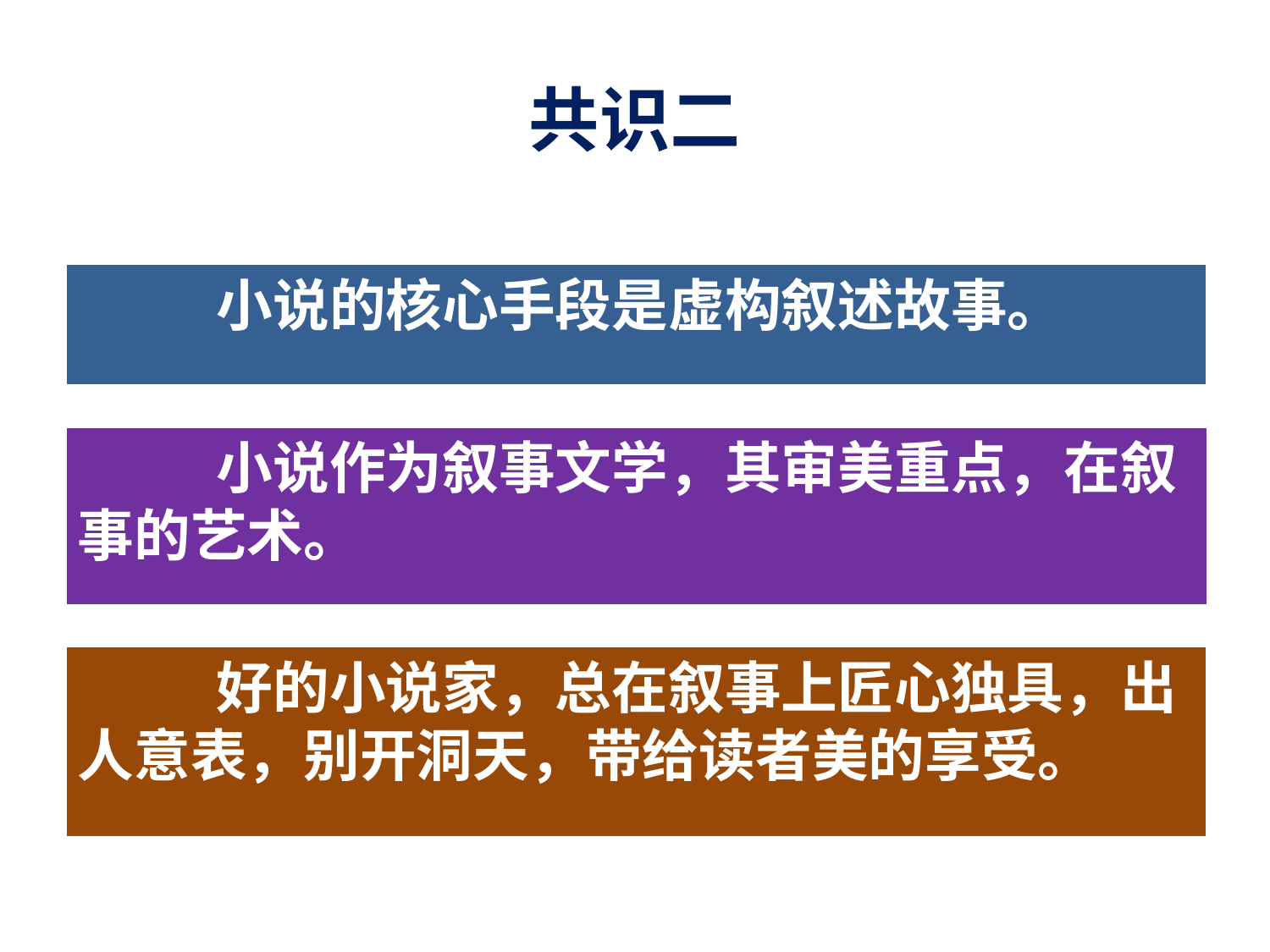

# 共识二
        小说的核心手段是虚构叙述故事。
        小说作为叙事文学，其审美重点，在叙事的艺术。
        好的小说家，总在叙事上匠心独具，出人意表，别开洞天，带给读者美的享受。